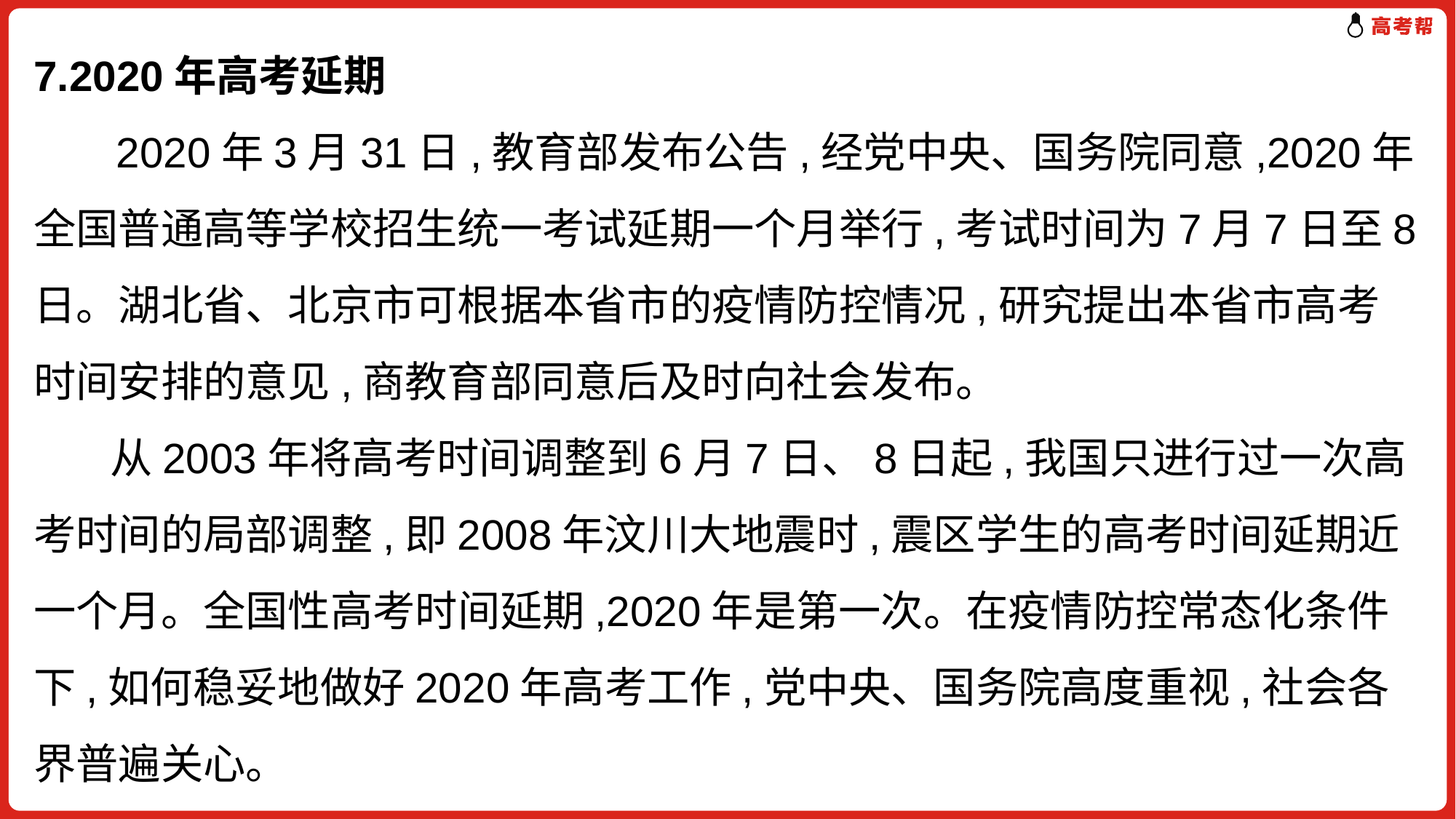

7.2020年高考延期
       2020年3月31日,教育部发布公告,经党中央、国务院同意,2020年全国普通高等学校招生统一考试延期一个月举行,考试时间为7月7日至8日。湖北省、北京市可根据本省市的疫情防控情况,研究提出本省市高考时间安排的意见,商教育部同意后及时向社会发布。
       从2003年将高考时间调整到6月7日、8日起,我国只进行过一次高考时间的局部调整,即2008年汶川大地震时,震区学生的高考时间延期近一个月。全国性高考时间延期,2020年是第一次。在疫情防控常态化条件下,如何稳妥地做好2020年高考工作,党中央、国务院高度重视,社会各界普遍关心。